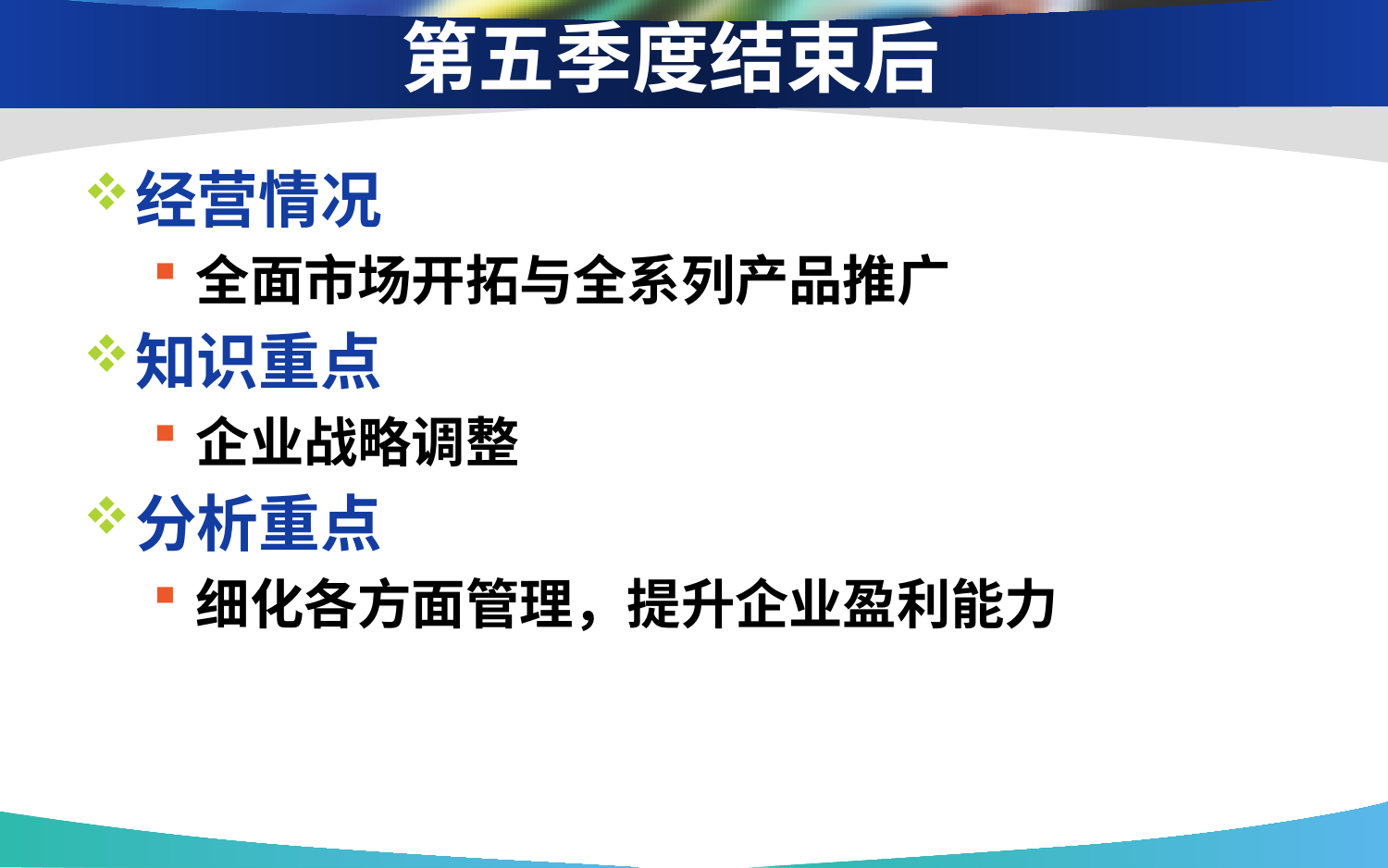

# 第五季度结束后
经营情况
全面市场开拓与全系列产品推广
知识重点
企业战略调整
分析重点
细化各方面管理，提升企业盈利能力